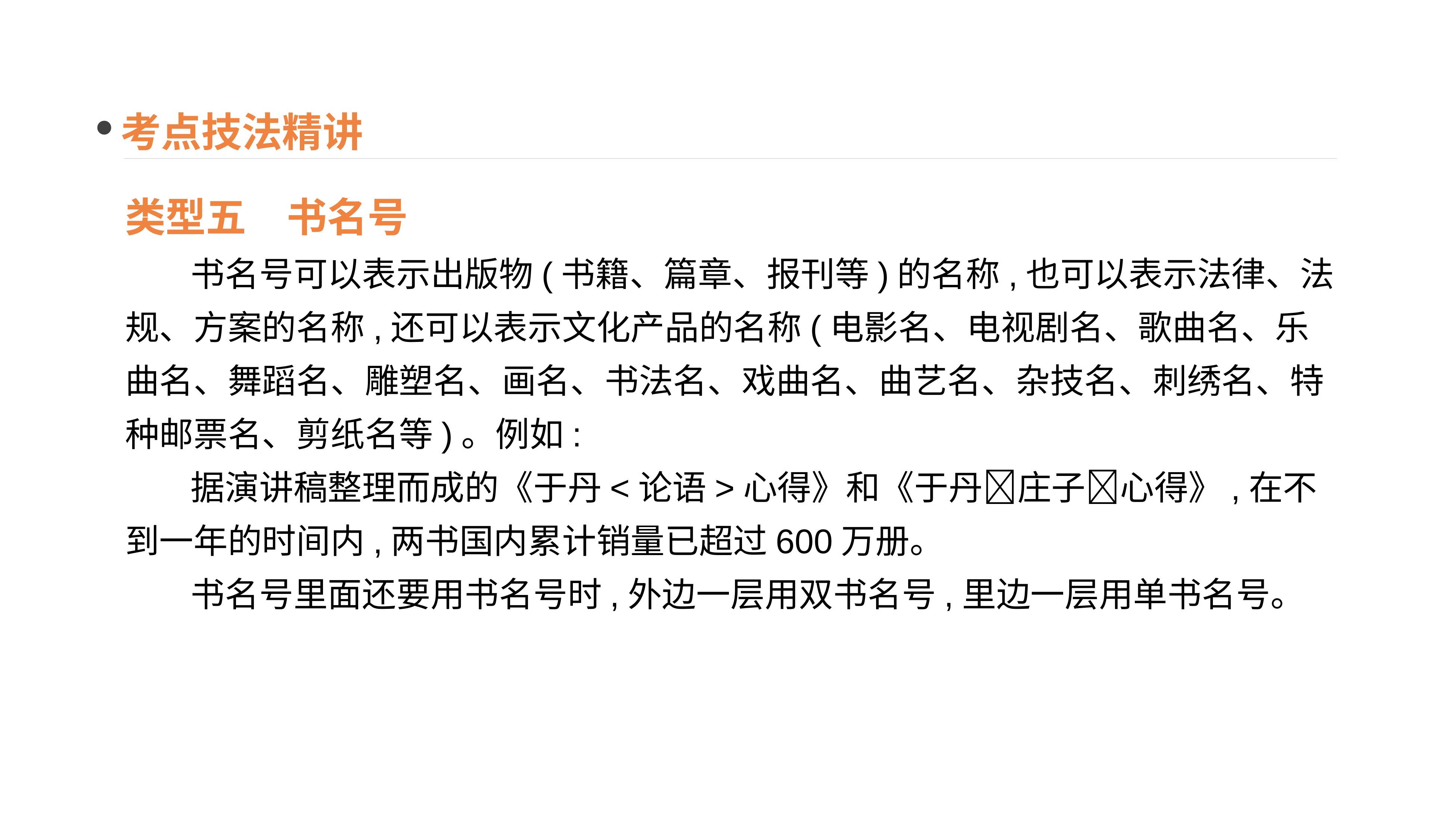

考点技法精讲

类型五　书名号
书名号可以表示出版物(书籍、篇章、报刊等)的名称,也可以表示法律、法规、方案的名称,还可以表示文化产品的名称(电影名、电视剧名、歌曲名、乐曲名、舞蹈名、雕塑名、画名、书法名、戏曲名、曲艺名、杂技名、刺绣名、特种邮票名、剪纸名等)。例如:
据演讲稿整理而成的《于丹<论语>心得》和《于丹􀎮庄子􀎯心得》,在不到一年的时间内,两书国内累计销量已超过600万册。
书名号里面还要用书名号时,外边一层用双书名号,里边一层用单书名号。